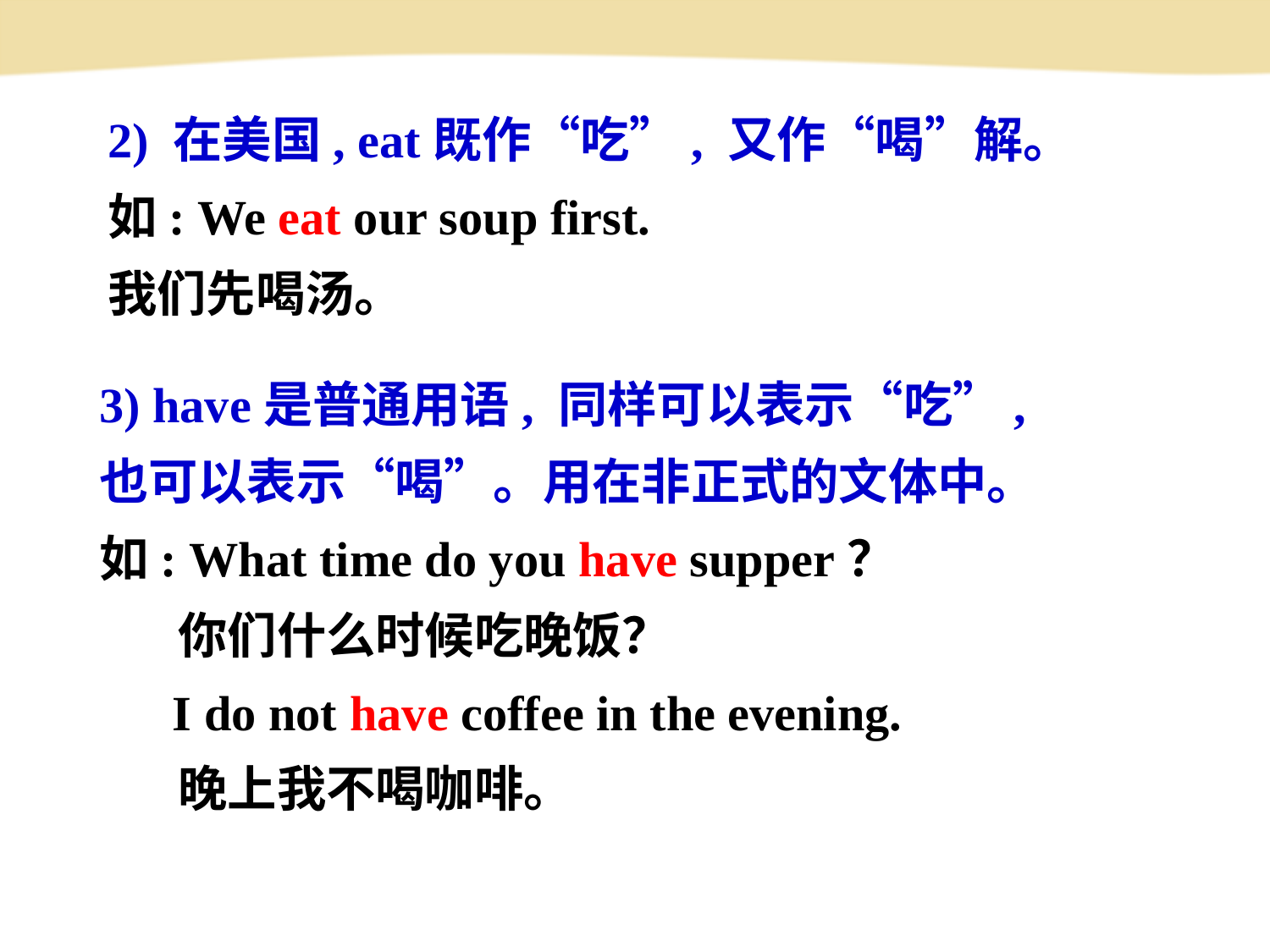

2) 在美国, eat既作“吃”, 又作“喝”解。
如: We eat our soup first.
我们先喝汤。

3) have是普通用语, 同样可以表示“吃”,
也可以表示“喝”。用在非正式的文体中。
如: What time do you have supper？
      你们什么时候吃晚饭？
      I do not have coffee in the evening.
      晚上我不喝咖啡。